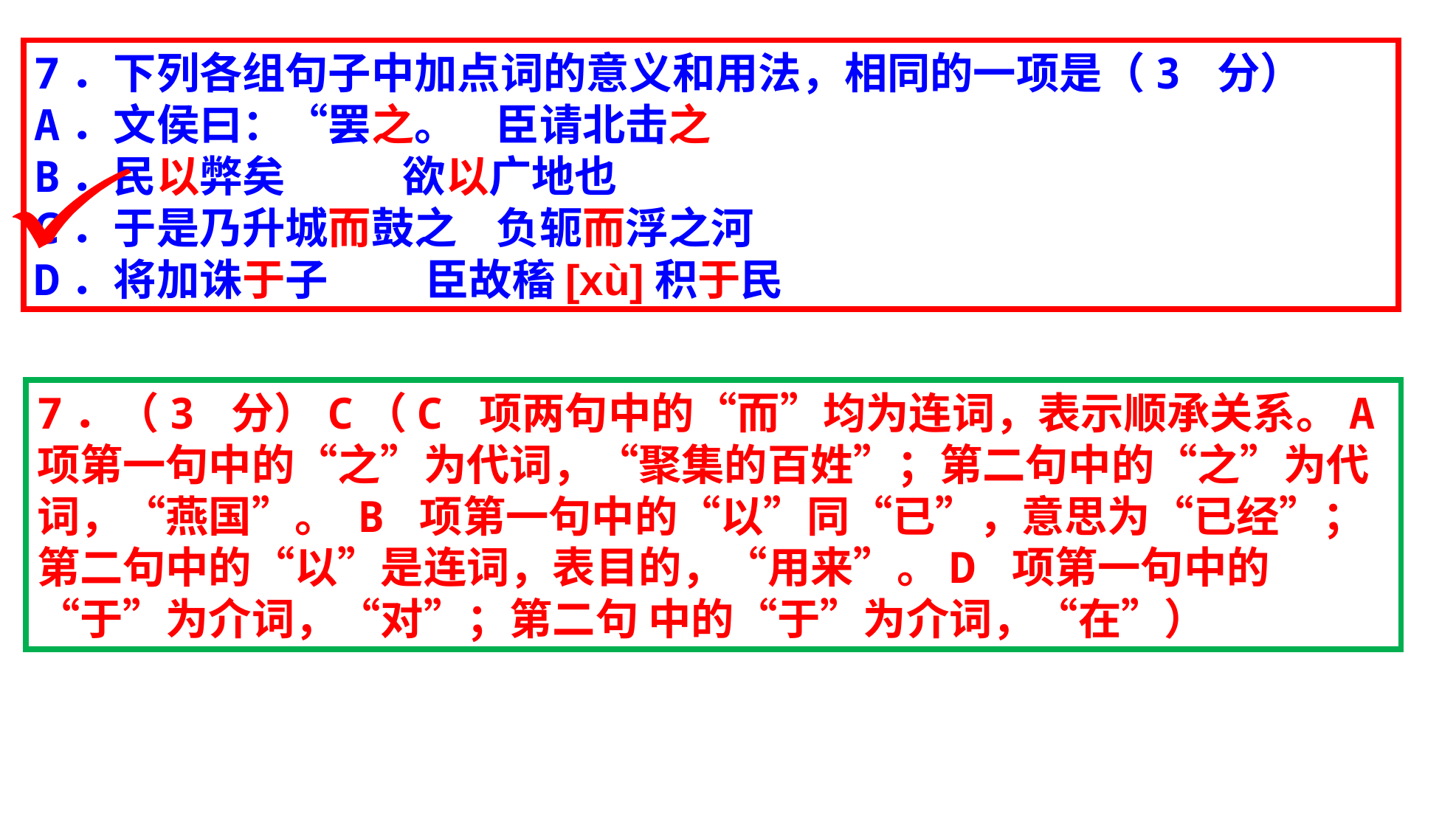

7．下列各组句子中加点词的意义和用法，相同的一项是（3 分）
A．文侯曰：“罢之。    臣请北击之
B．民以弊矣            欲以广地也
C．于是乃升城而鼓之    负轭而浮之河
D．将加诛于子          臣故稸[xù]积于民

7．（3 分）C（C 项两句中的“而”均为连词，表示顺承关系。A 项第一句中的“之”为代词，“聚集的百姓”；第二句中的“之”为代词，“燕国”。 B 项第一句中的“以”同“已”，意思为“已经”；第二句中的“以”是连词，表目的，“用来”。D 项第一句中的“于”为介词，“对”；第二句 中的“于”为介词，“在”）